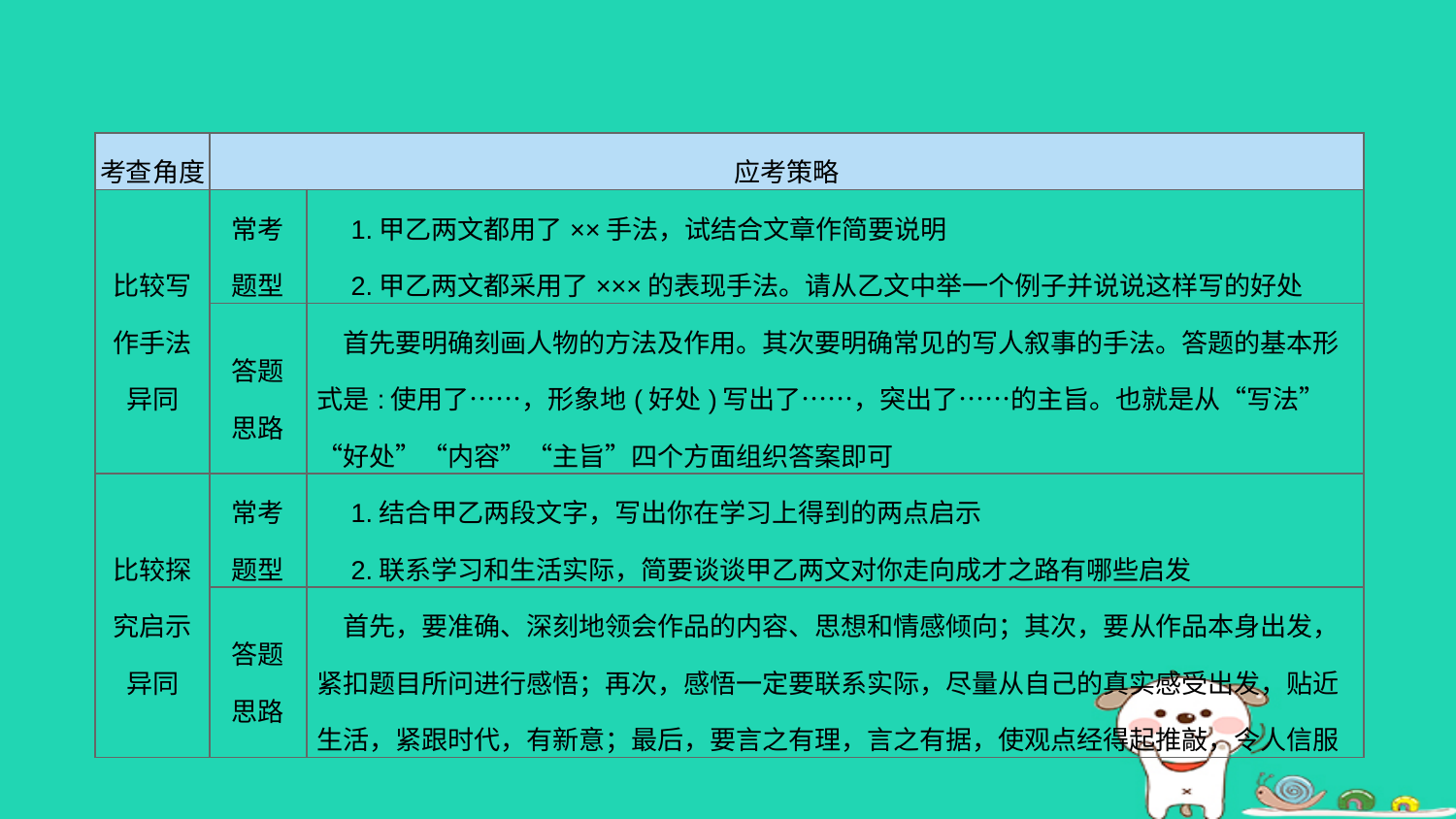

| 考查角度 | 应考策略 |  |
| --- | --- | --- |
| 比较写 作手法 异同 | 常考 题型 | 1.甲乙两文都用了××手法，试结合文章作简要说明 　2.甲乙两文都采用了×××的表现手法。请从乙文中举一个例子并说说这样写的好处 |
|  | 答题 思路 | 首先要明确刻画人物的方法及作用。其次要明确常见的写人叙事的手法。答题的基本形式是:使用了……，形象地(好处)写出了……，突出了……的主旨。也就是从“写法”“好处”“内容”“主旨”四个方面组织答案即可 |
| 比较探 究启示 异同 | 常考 题型 | 1.结合甲乙两段文字，写出你在学习上得到的两点启示 　2.联系学习和生活实际，简要谈谈甲乙两文对你走向成才之路有哪些启发 |
|  | 答题 思路 | 首先，要准确、深刻地领会作品的内容、思想和情感倾向；其次，要从作品本身出发，紧扣题目所问进行感悟；再次，感悟一定要联系实际，尽量从自己的真实感受出发，贴近生活，紧跟时代，有新意；最后，要言之有理，言之有据，使观点经得起推敲，令人信服 |